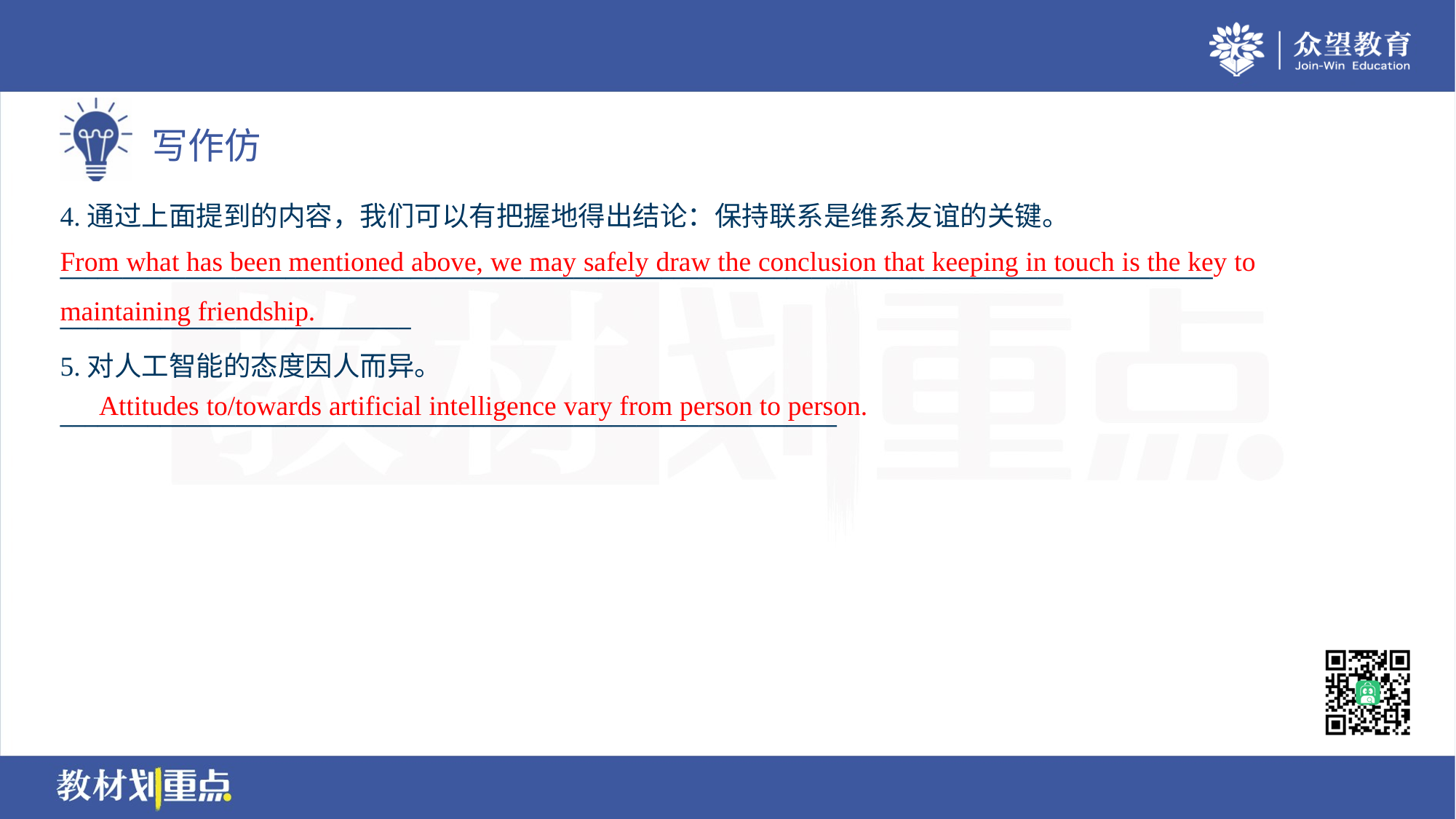

4.通过上面提到的内容，我们可以有把握地得出结论：保持联系是维系友谊的关键。
____________________________________________________________________________________________
____________________________
5.对人工智能的态度因人而异。
______________________________________________________________
From what has been mentioned above, we may safely draw the conclusion that keeping in touch is the key to maintaining friendship.
Attitudes to/towards artificial intelligence vary from person to person.